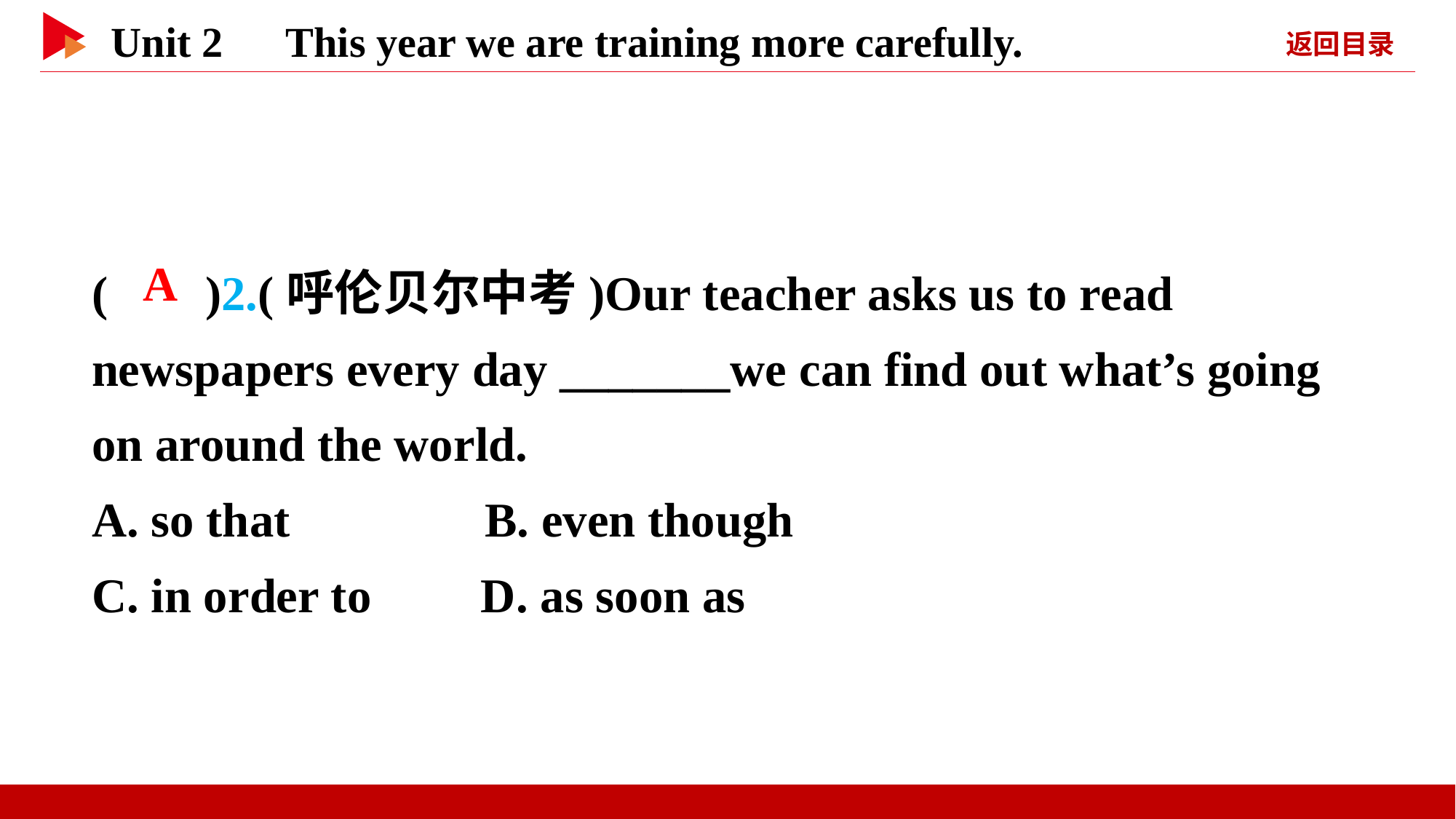

(        )2.(呼伦贝尔中考)Our teacher asks us to read newspapers every day _______we can find out what’s going on around the world.
A. so that                B. even though
C. in order to         D. as soon as
   A